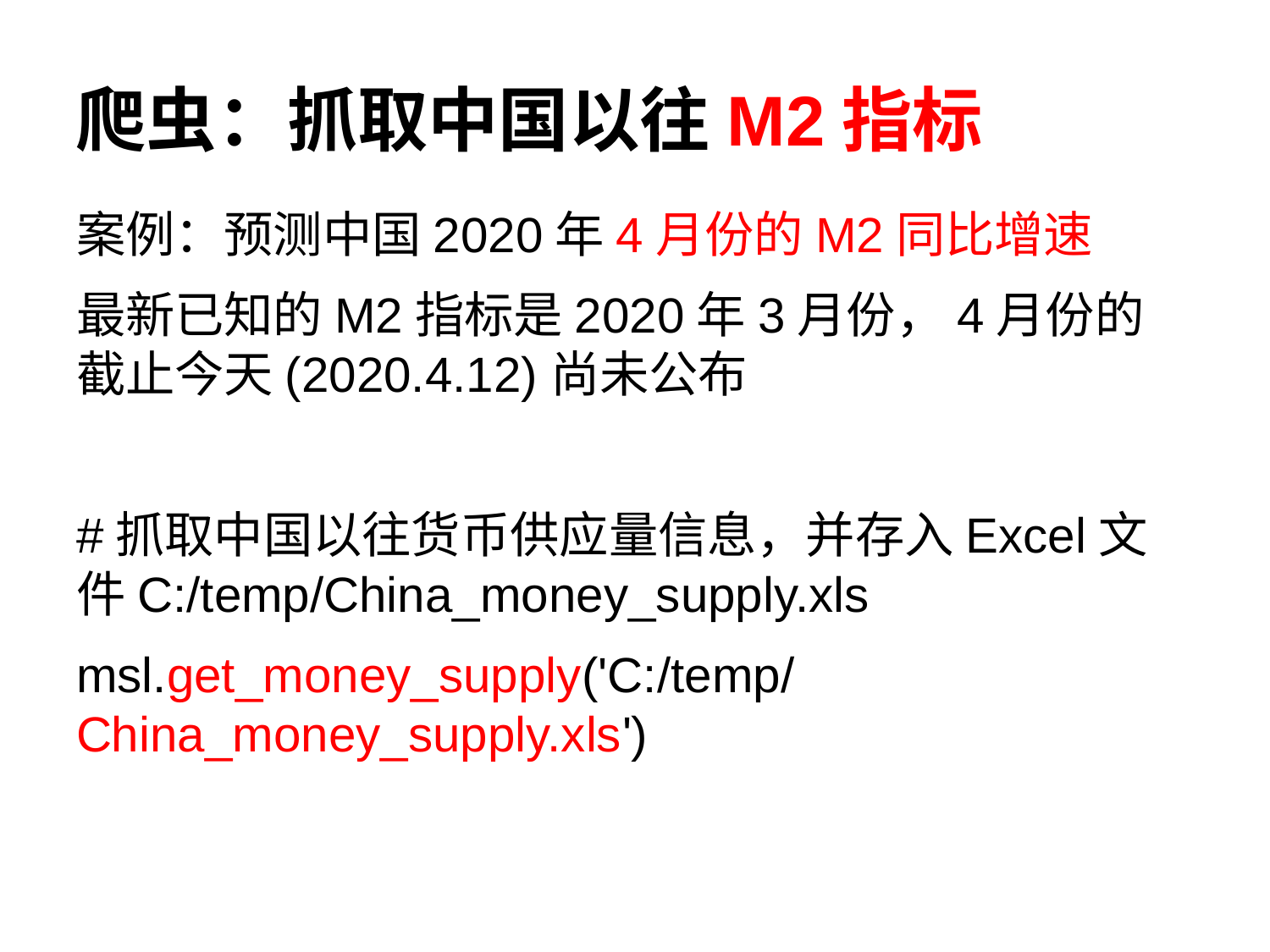

# 爬虫：抓取中国以往M2指标
案例：预测中国2020年4月份的M2同比增速
最新已知的M2指标是2020年3月份，4月份的截止今天(2020.4.12)尚未公布

#抓取中国以往货币供应量信息，并存入Excel文件C:/temp/China_money_supply.xls
msl.get_money_supply('C:/temp/China_money_supply.xls')